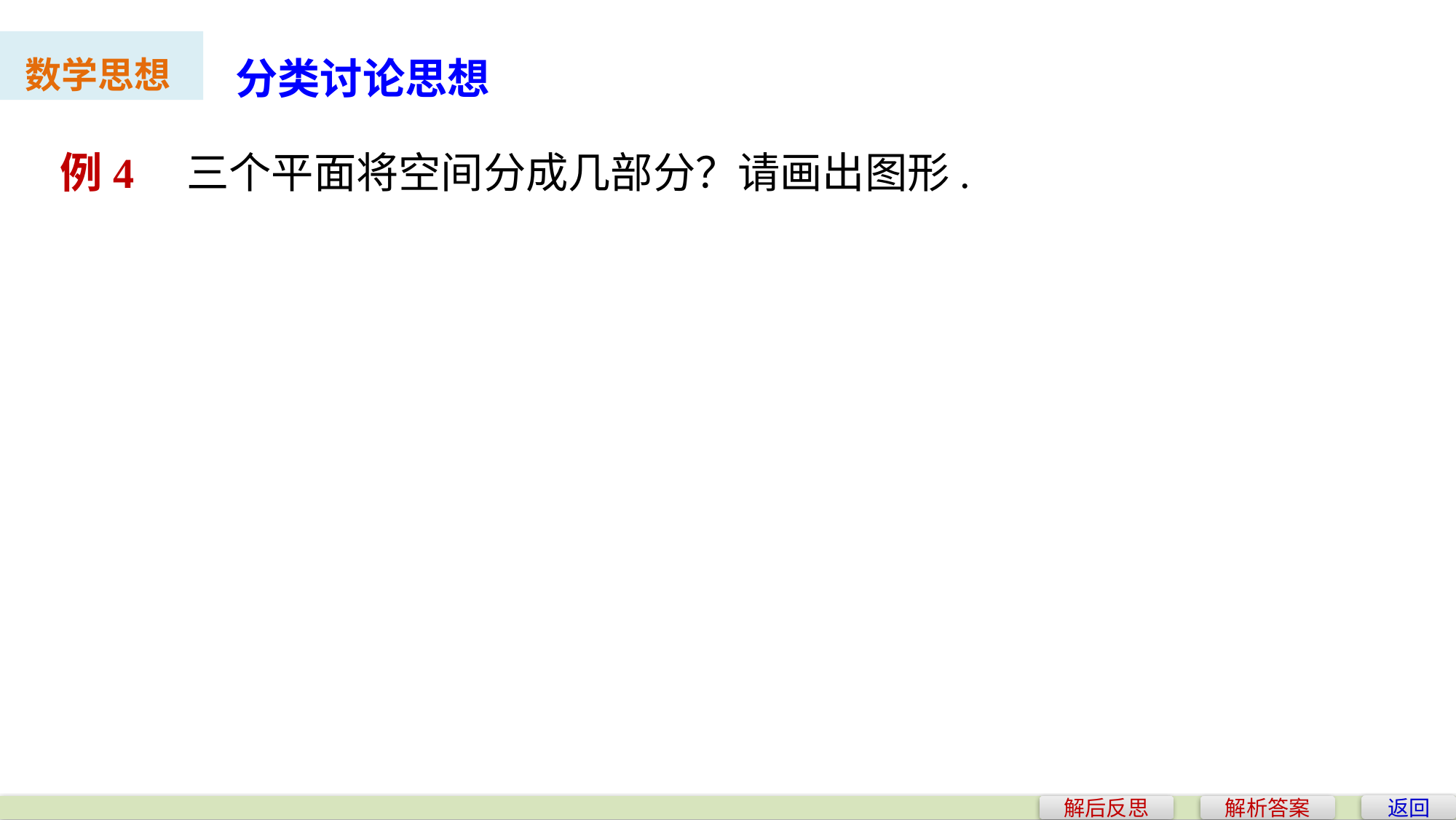

分类讨论思想

数学思想
例4　三个平面将空间分成几部分？请画出图形.
返回
解后反思
解析答案